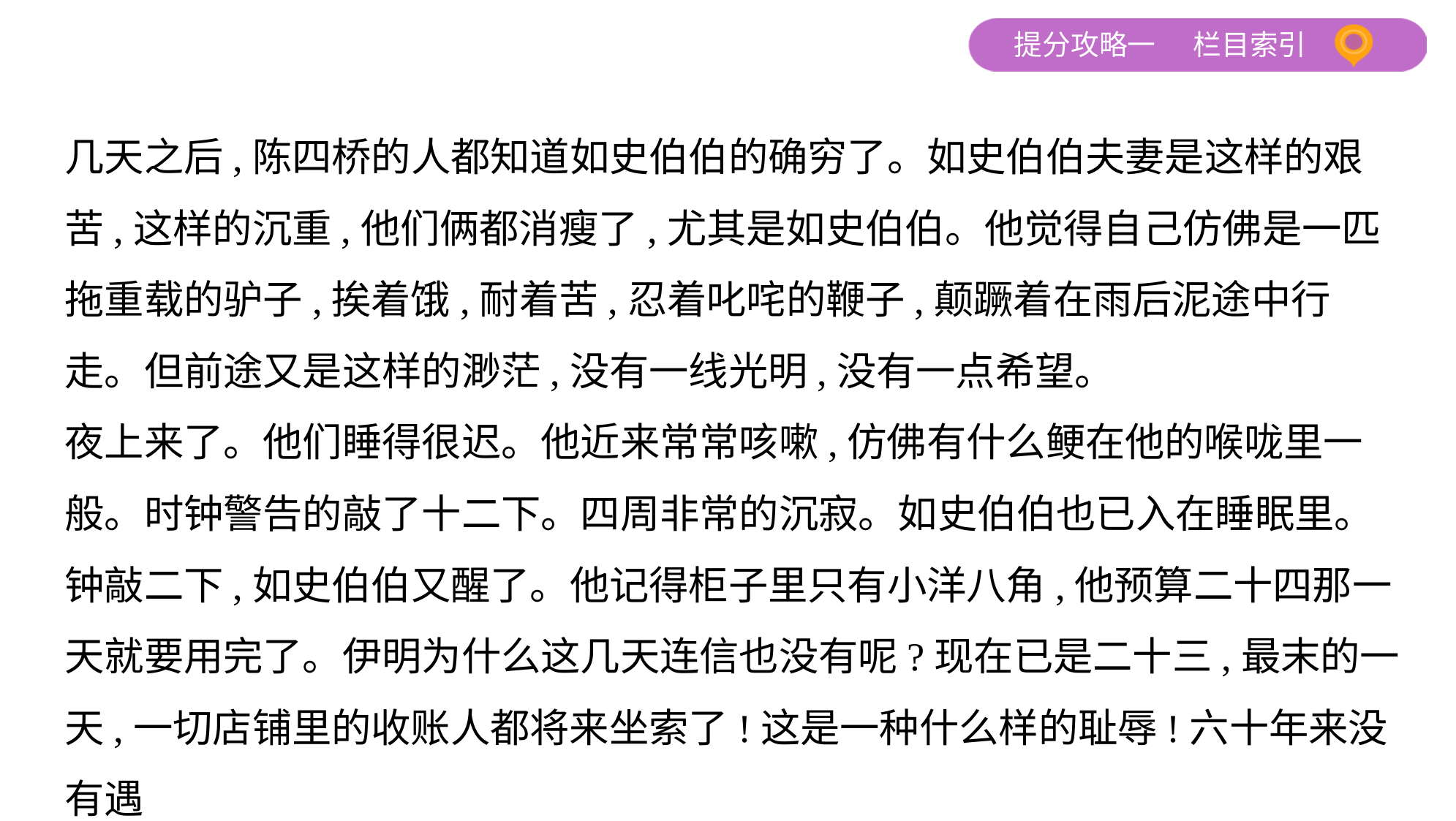

几天之后,陈四桥的人都知道如史伯伯的确穷了。如史伯伯夫妻是这样的艰苦,这样的沉重,他们俩都消瘦了,尤其是如史伯伯。他觉得自己仿佛是一匹拖重载的驴子,挨着饿,耐着苦,忍着叱咤的鞭子,颠蹶着在雨后泥途中行走。但前途又是这样的渺茫,没有一线光明,没有一点希望。
夜上来了。他们睡得很迟。他近来常常咳嗽,仿佛有什么鲠在他的喉咙里一般。时钟警告的敲了十二下。四周非常的沉寂。如史伯伯也已入在睡眠里。
钟敲二下,如史伯伯又醒了。他记得柜子里只有小洋八角,他预算二十四那一天就要用完了。伊明为什么这几天连信也没有呢?现在已是二十三,最末的一天,一切店铺里的收账人都将来坐索了!这是一种什么样的耻辱!六十年来没有遇